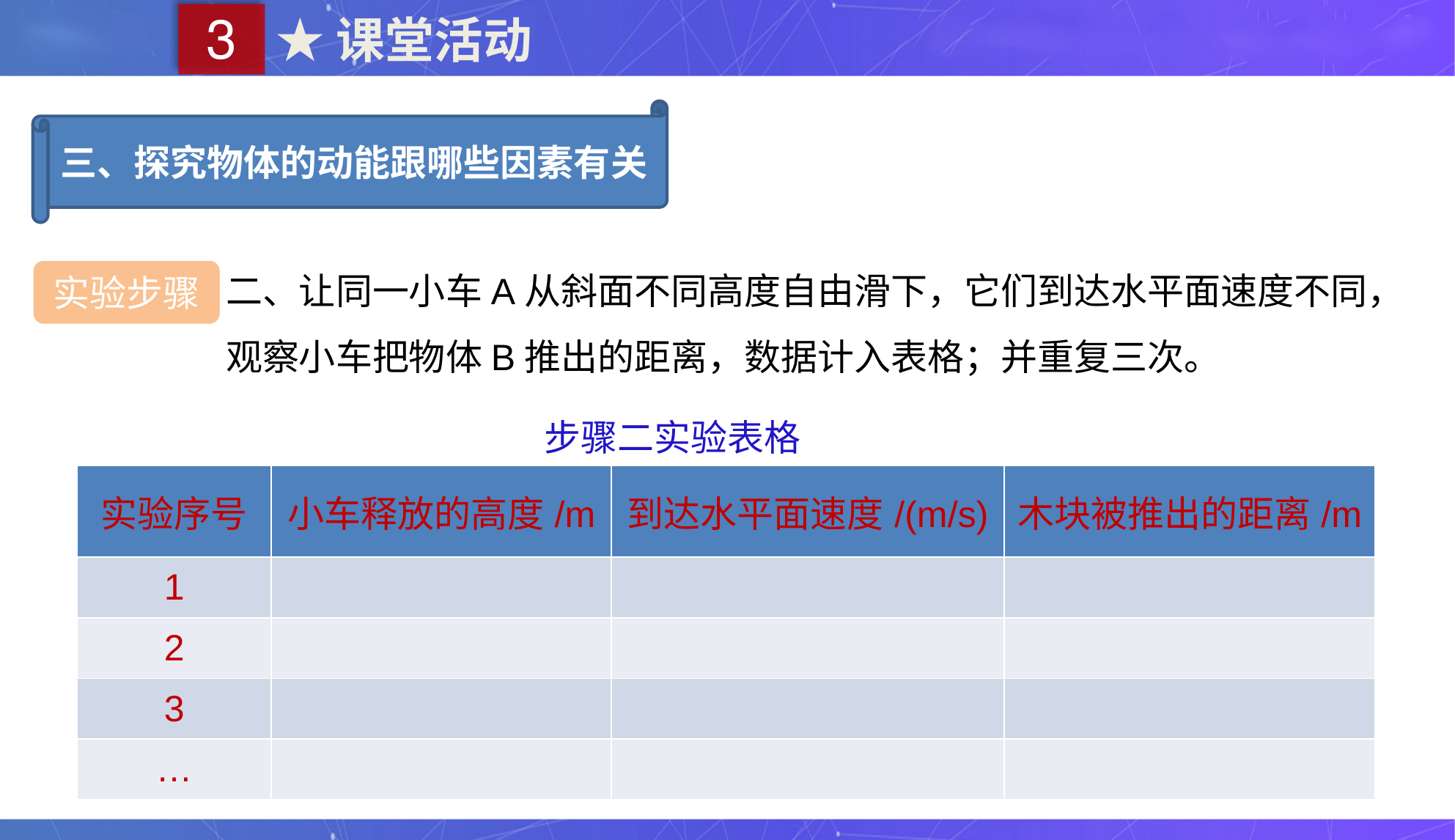

3
★课堂活动
三、探究物体的动能跟哪些因素有关
二、让同一小车A从斜面不同高度自由滑下，它们到达水平面速度不同，观察小车把物体B推出的距离，数据计入表格；并重复三次。
实验步骤
步骤二实验表格
| 实验序号 | 小车释放的高度/m | 到达水平面速度/(m/s) | 木块被推出的距离/m |
| --- | --- | --- | --- |
| 1 |  |  |  |
| 2 |  |  |  |
| 3 |  |  |  |
| … |  |  |  |